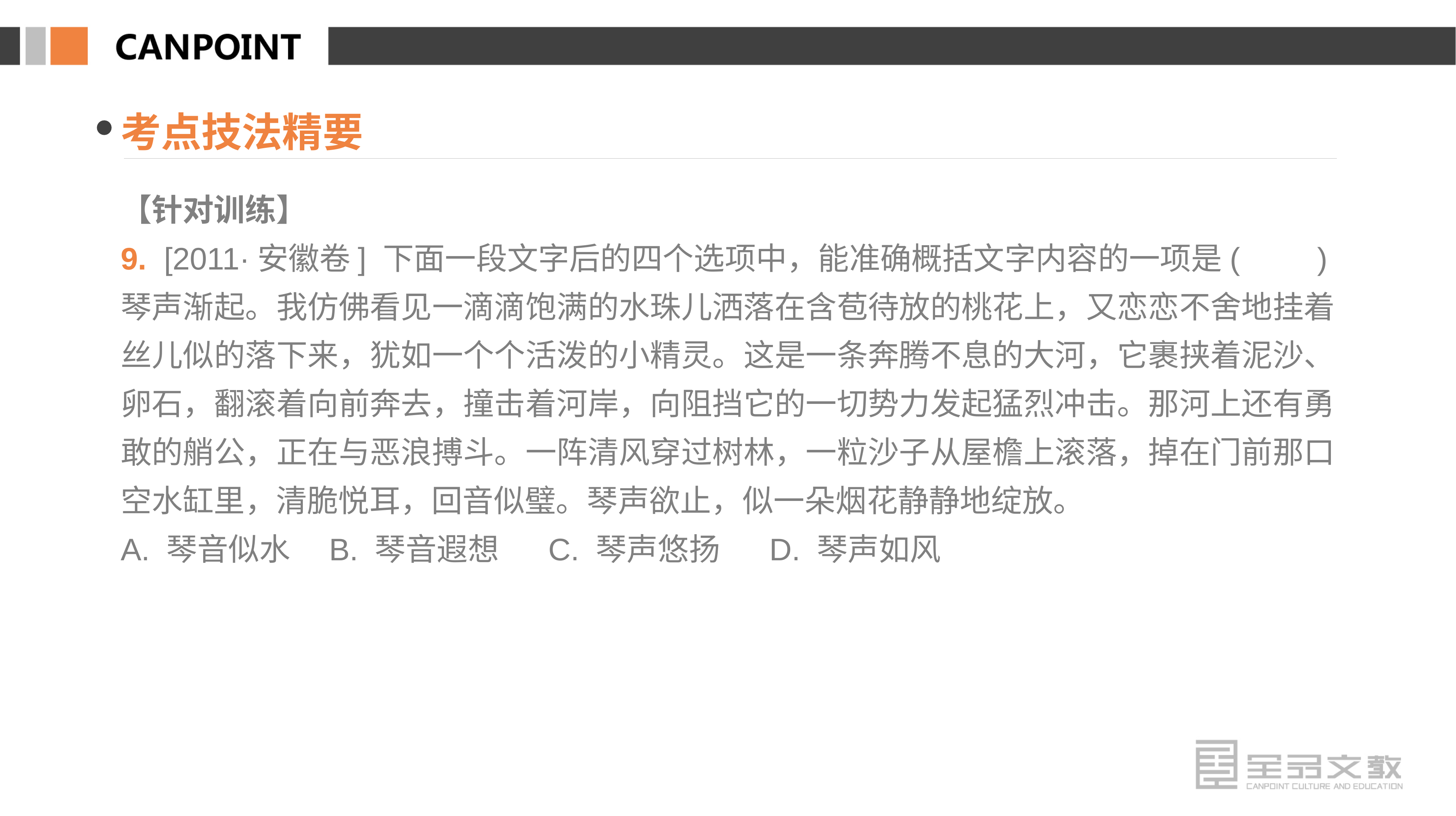

考点技法精要

【针对训练】
9.  [2011·安徽卷] 下面一段文字后的四个选项中，能准确概括文字内容的一项是(　　)
琴声渐起。我仿佛看见一滴滴饱满的水珠儿洒落在含苞待放的桃花上，又恋恋不舍地挂着丝儿似的落下来，犹如一个个活泼的小精灵。这是一条奔腾不息的大河，它裹挟着泥沙、卵石，翻滚着向前奔去，撞击着河岸，向阻挡它的一切势力发起猛烈冲击。那河上还有勇敢的艄公，正在与恶浪搏斗。一阵清风穿过树林，一粒沙子从屋檐上滚落，掉在门前那口空水缸里，清脆悦耳，回音似璧。琴声欲止，似一朵烟花静静地绽放。
A. 琴音似水　B. 琴音遐想      C. 琴声悠扬      D. 琴声如风